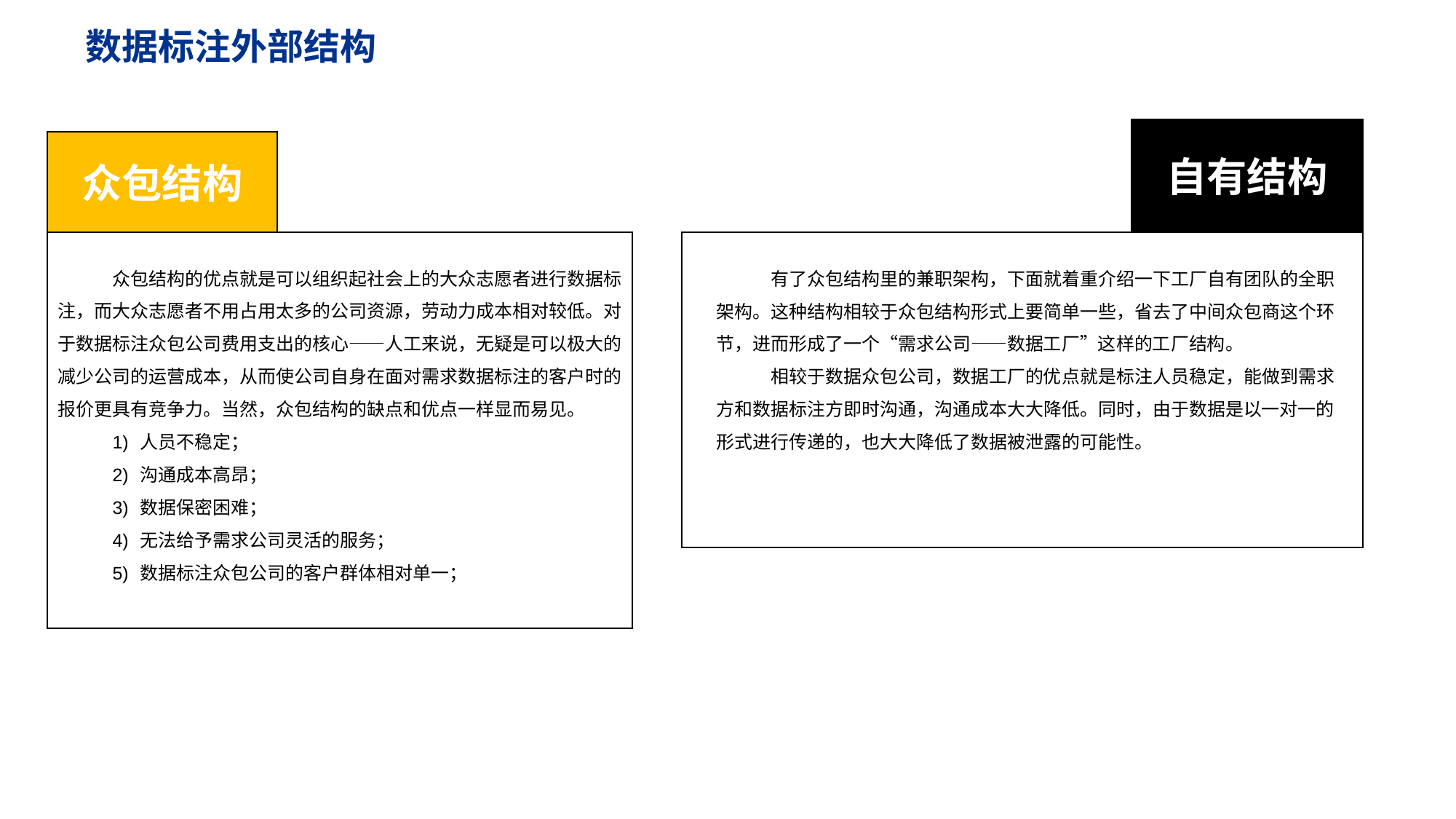

数据标注外部结构
自有结构
众包结构

众包结构的优点就是可以组织起社会上的大众志愿者进行数据标注，而大众志愿者不用占用太多的公司资源，劳动力成本相对较低。对于数据标注众包公司费用支出的核心——人工来说，无疑是可以极大的减少公司的运营成本，从而使公司自身在面对需求数据标注的客户时的报价更具有竞争力。当然，众包结构的缺点和优点一样显而易见。
人员不稳定；
沟通成本高昂；
数据保密困难；
无法给予需求公司灵活的服务；
数据标注众包公司的客户群体相对单一；
有了众包结构里的兼职架构，下面就着重介绍一下工厂自有团队的全职架构。这种结构相较于众包结构形式上要简单一些，省去了中间众包商这个环节，进而形成了一个“需求公司——数据工厂”这样的工厂结构。
相较于数据众包公司，数据工厂的优点就是标注人员稳定，能做到需求方和数据标注方即时沟通，沟通成本大大降低。同时，由于数据是以一对一的形式进行传递的，也大大降低了数据被泄露的可能性。